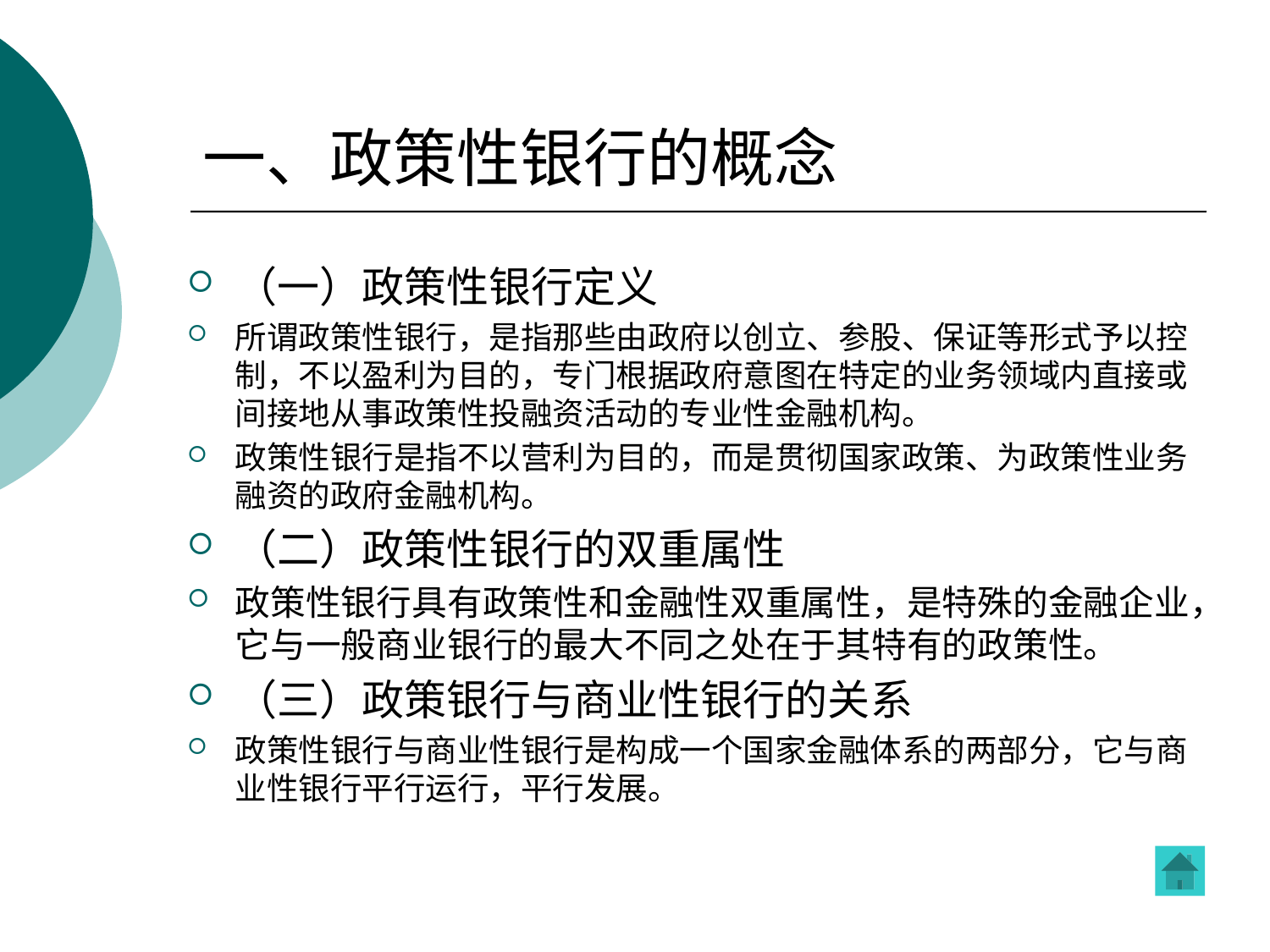

# 一、政策性银行的概念
（一）政策性银行定义
所谓政策性银行，是指那些由政府以创立、参股、保证等形式予以控制，不以盈利为目的，专门根据政府意图在特定的业务领域内直接或间接地从事政策性投融资活动的专业性金融机构。
政策性银行是指不以营利为目的，而是贯彻国家政策、为政策性业务融资的政府金融机构。
（二）政策性银行的双重属性
政策性银行具有政策性和金融性双重属性，是特殊的金融企业，它与一般商业银行的最大不同之处在于其特有的政策性。
（三）政策银行与商业性银行的关系
政策性银行与商业性银行是构成一个国家金融体系的两部分，它与商业性银行平行运行，平行发展。